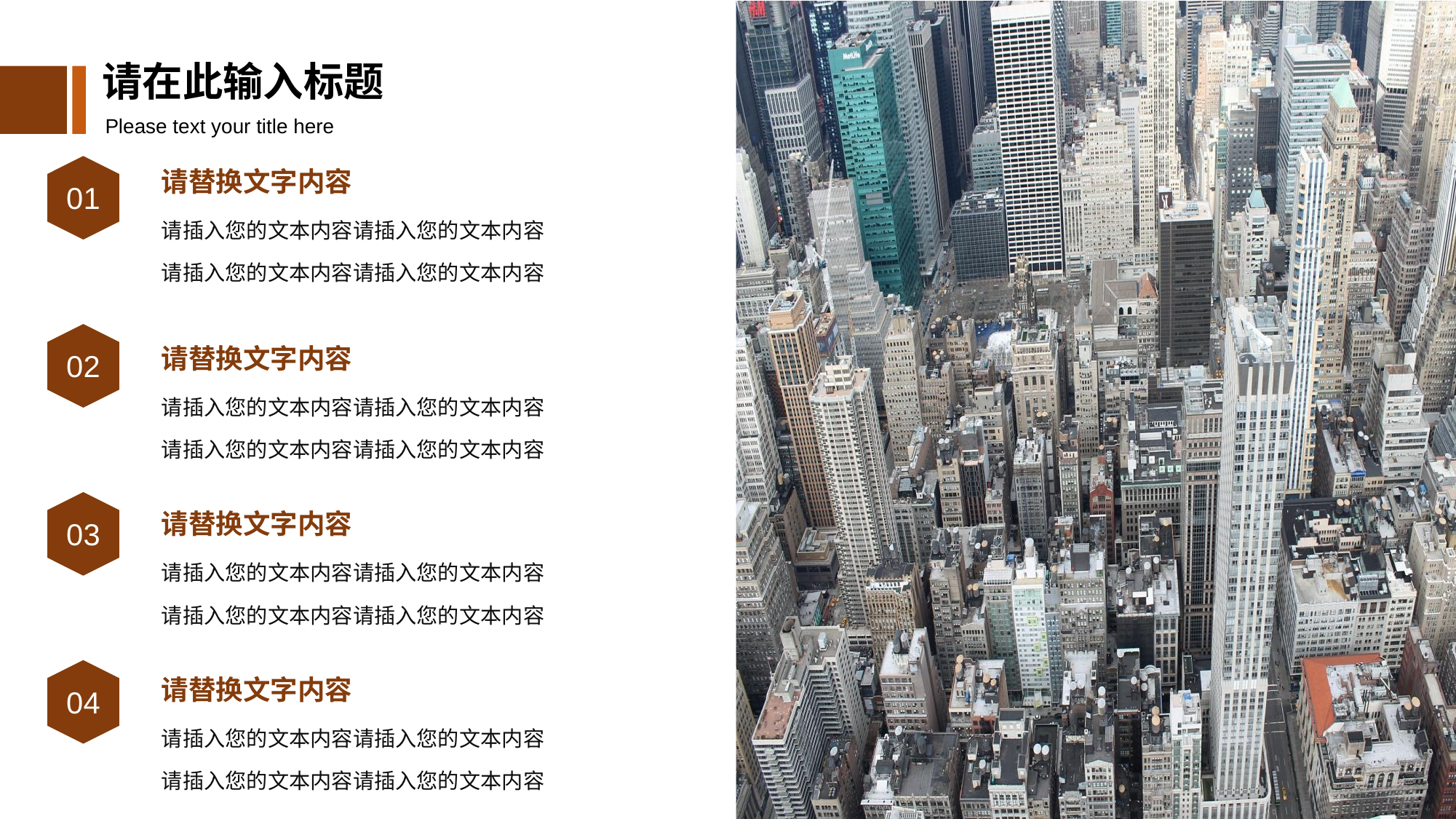

请替换文字内容

01
请插入您的文本内容请插入您的文本内容
请插入您的文本内容请插入您的文本内容

02
请替换文字内容
请插入您的文本内容请插入您的文本内容
请插入您的文本内容请插入您的文本内容

请替换文字内容

03
请插入您的文本内容请插入您的文本内容
请插入您的文本内容请插入您的文本内容

请替换文字内容

04
请插入您的文本内容请插入您的文本内容
请插入您的文本内容请插入您的文本内容